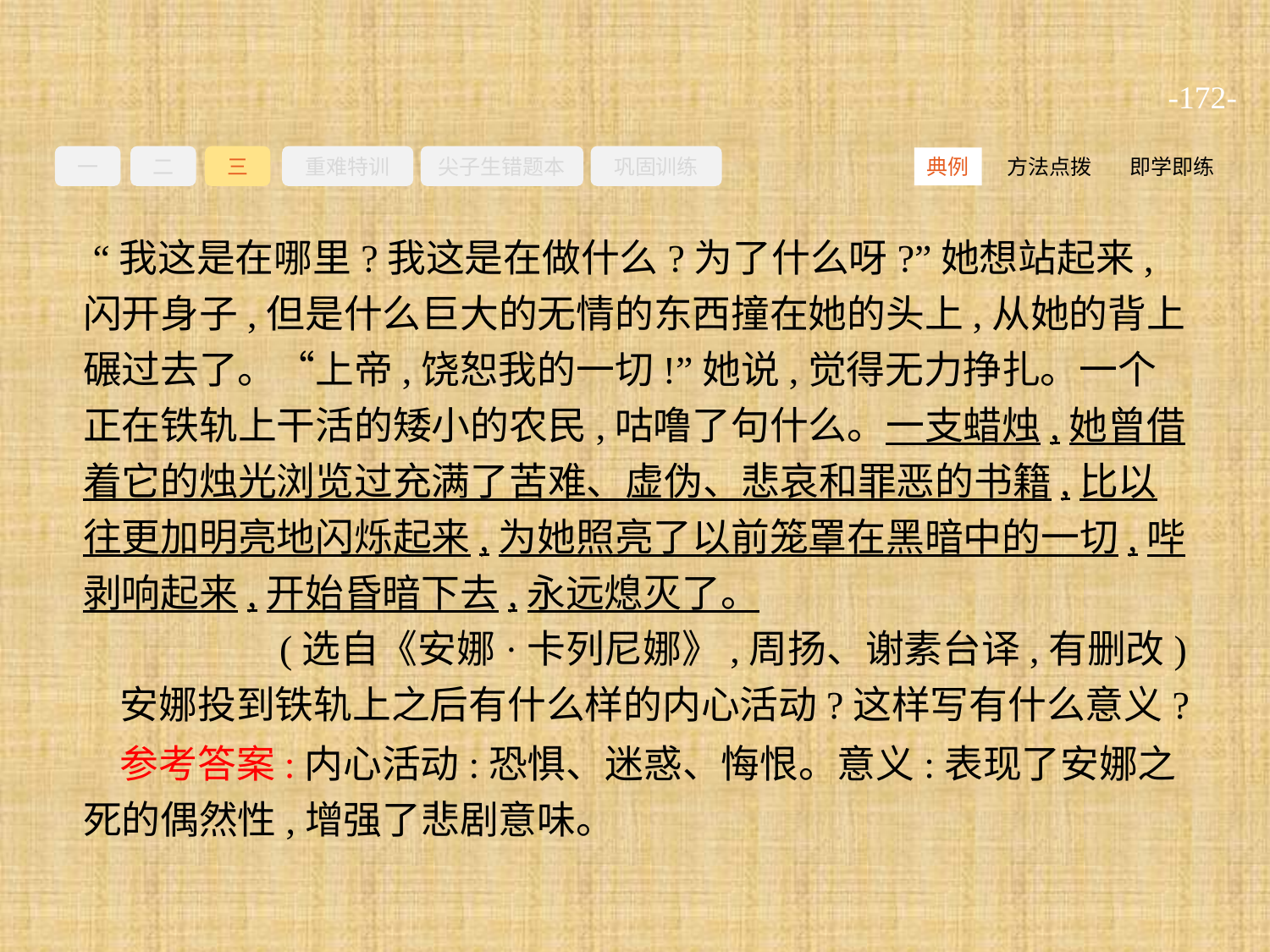

-172-
一
二
三
重难特训
尖子生错题本
巩固训练
方法点拨
即学即练
典例
 “我这是在哪里?我这是在做什么?为了什么呀?”她想站起来,闪开身子,但是什么巨大的无情的东西撞在她的头上,从她的背上碾过去了。“上帝,饶恕我的一切!”她说,觉得无力挣扎。一个正在铁轨上干活的矮小的农民,咕噜了句什么。一支蜡烛,她曾借着它的烛光浏览过充满了苦难、虚伪、悲哀和罪恶的书籍,比以往更加明亮地闪烁起来,为她照亮了以前笼罩在黑暗中的一切,哔剥响起来,开始昏暗下去,永远熄灭了。
(选自《安娜·卡列尼娜》,周扬、谢素台译,有删改)
安娜投到铁轨上之后有什么样的内心活动?这样写有什么意义?
参考答案:内心活动:恐惧、迷惑、悔恨。意义:表现了安娜之死的偶然性,增强了悲剧意味。